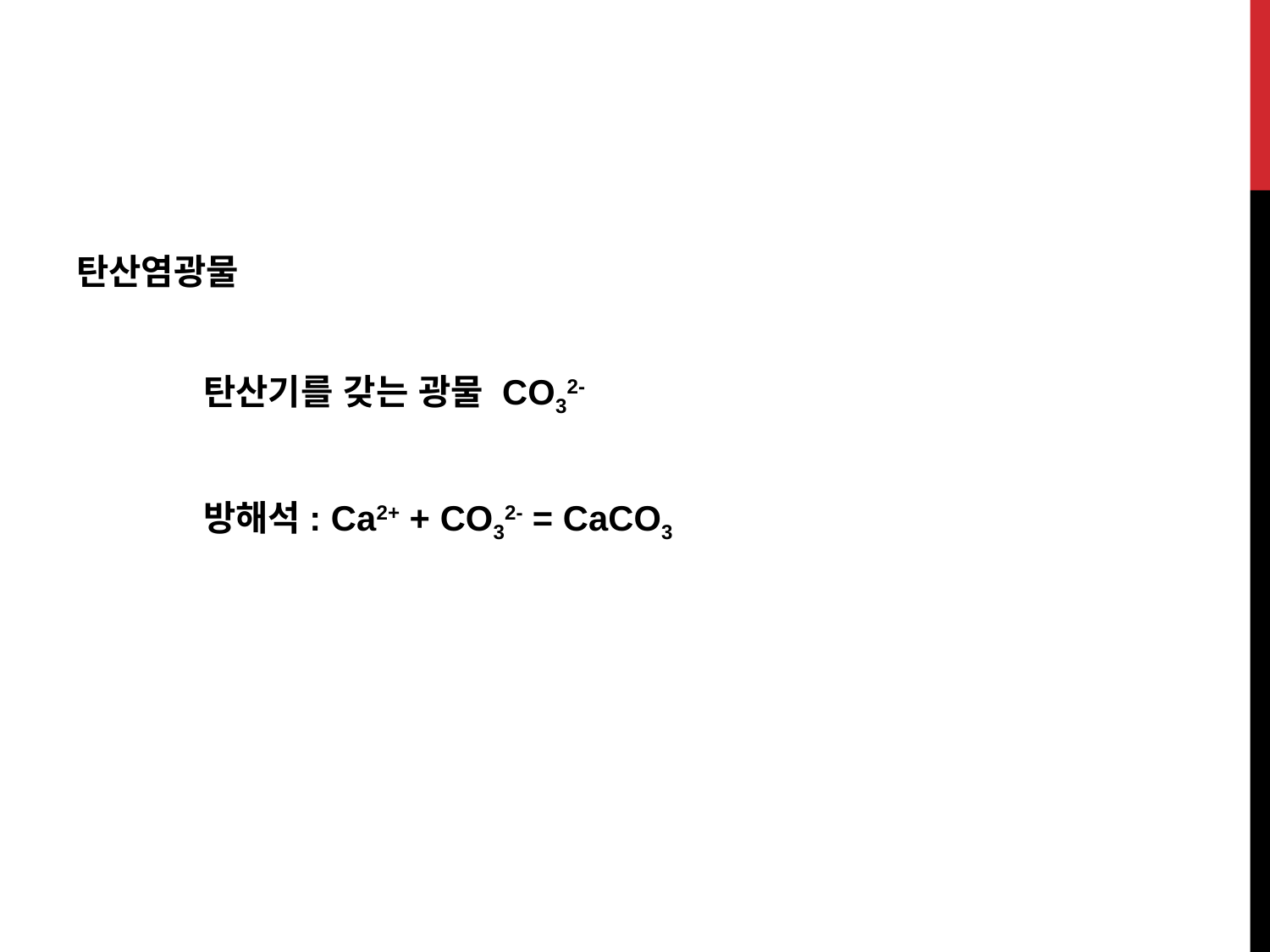

탄산염광물

	탄산기를 갖는 광물 CO32-

	방해석: Ca2+ + CO32- = CaCO3